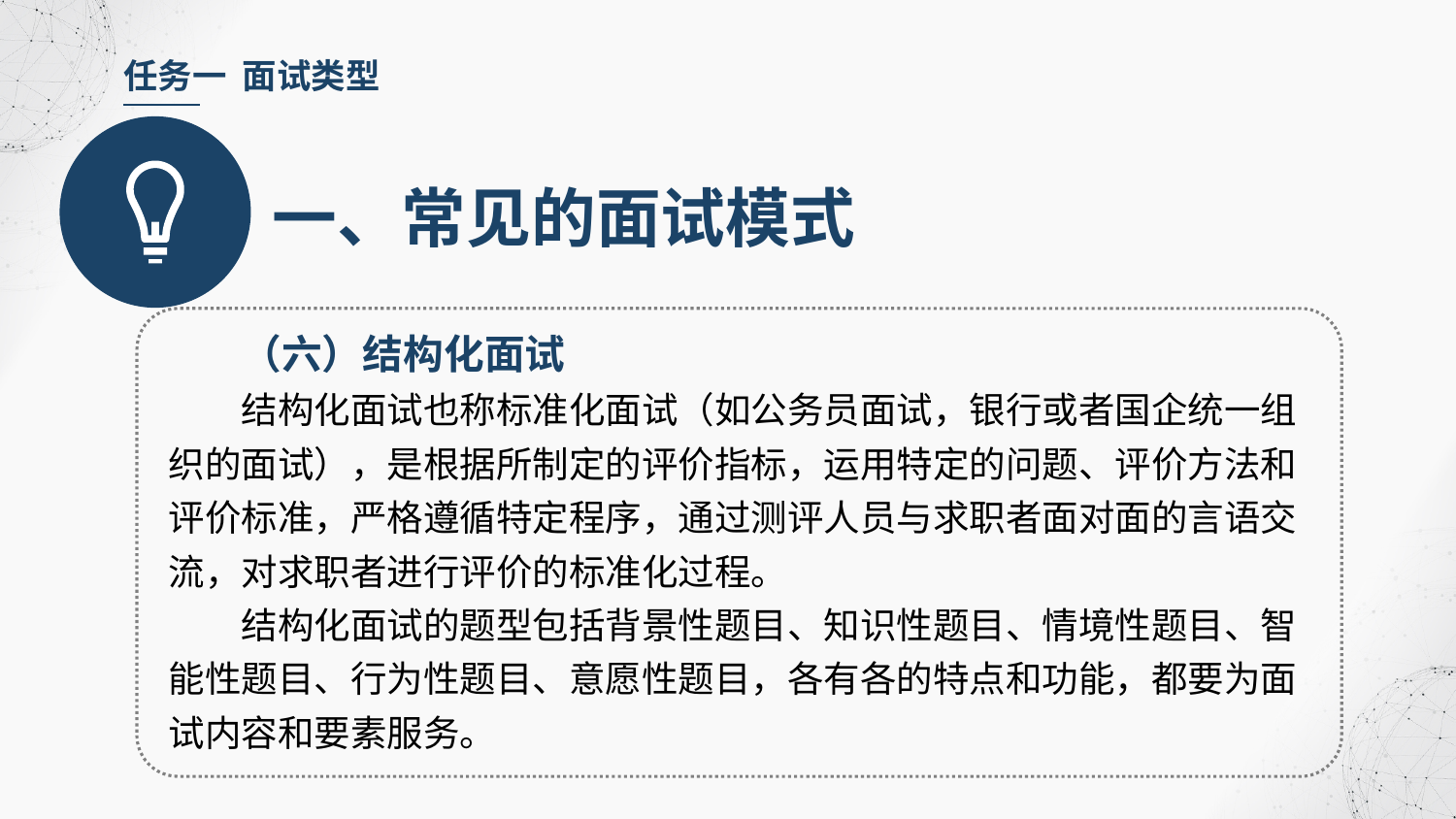

任务一  面试类型

一、常见的面试模式

（六）结构化面试
结构化面试也称标准化面试（如公务员面试，银行或者国企统一组织的面试），是根据所制定的评价指标，运用特定的问题、评价方法和评价标准，严格遵循特定程序，通过测评人员与求职者面对面的言语交流，对求职者进行评价的标准化过程。
结构化面试的题型包括背景性题目、知识性题目、情境性题目、智能性题目、行为性题目、意愿性题目，各有各的特点和功能，都要为面试内容和要素服务。